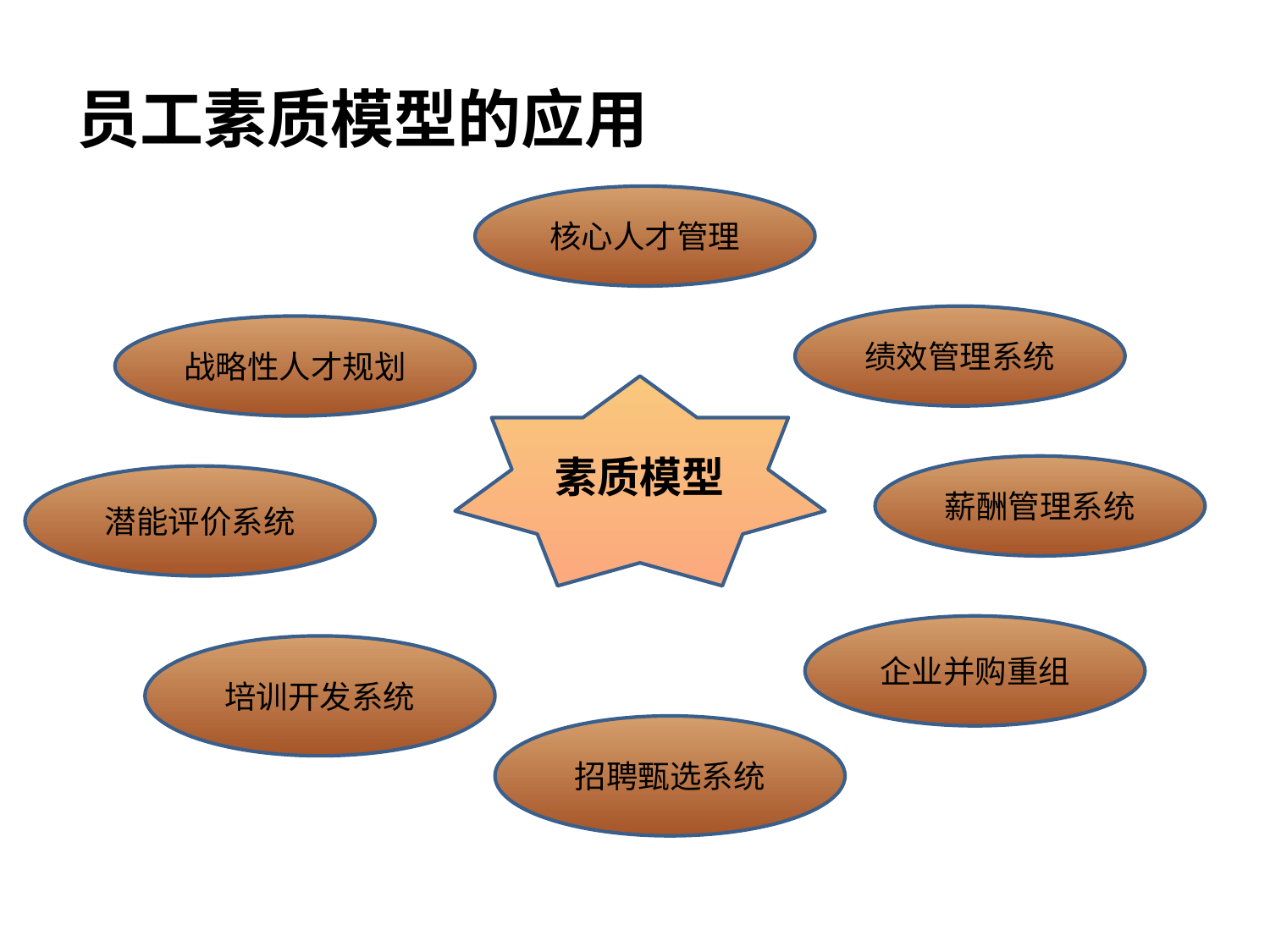

# 员工素质模型的应用
核心人才管理

绩效管理系统
战略性人才规划
素质模型
薪酬管理系统
潜能评价系统
企业并购重组
培训开发系统
招聘甄选系统